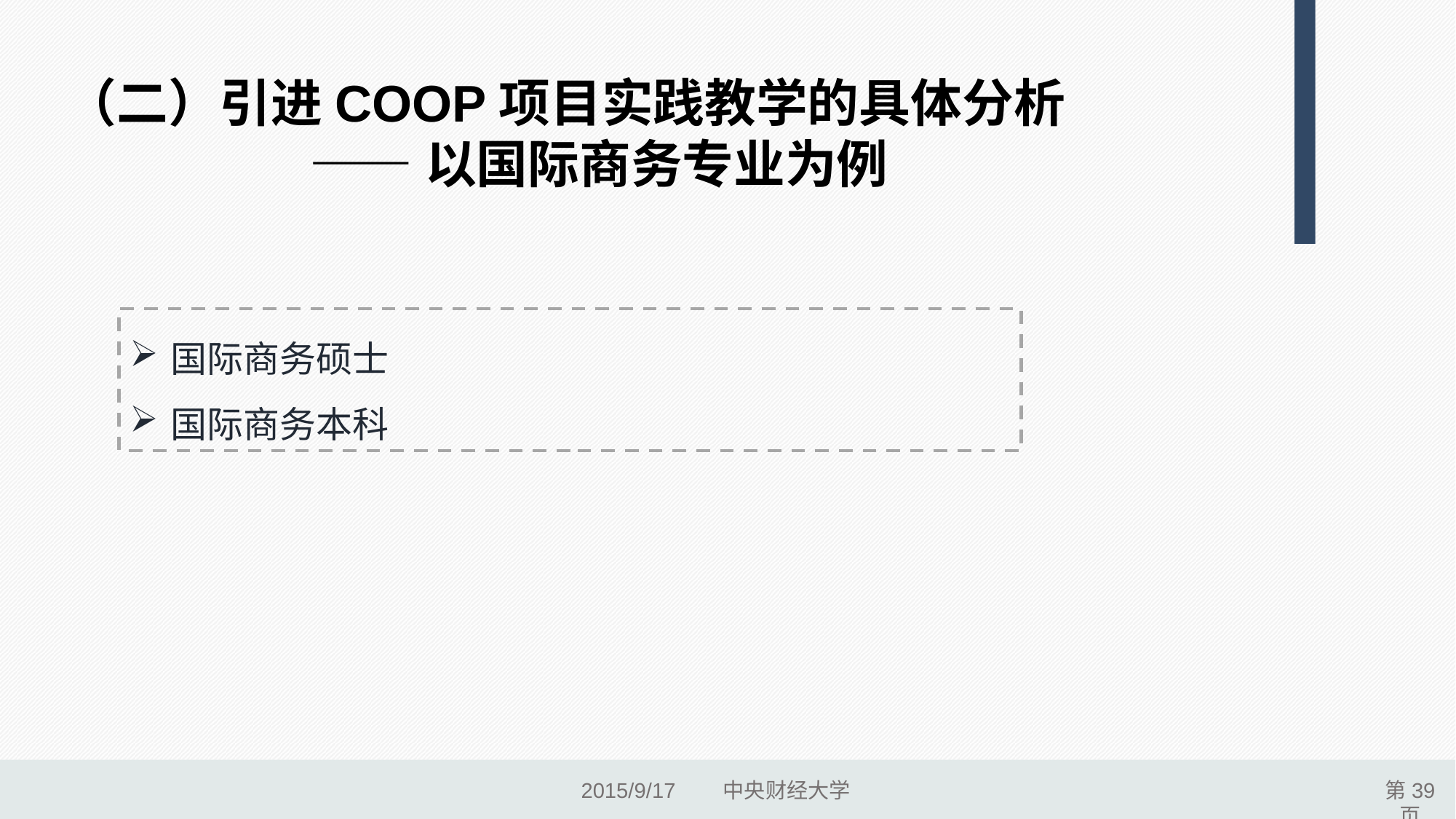

（二）引进COOP项目实践教学的具体分析
                     ——以国际商务专业为例
国际商务硕士
国际商务本科

2015/9/17       中央财经大学
第39页